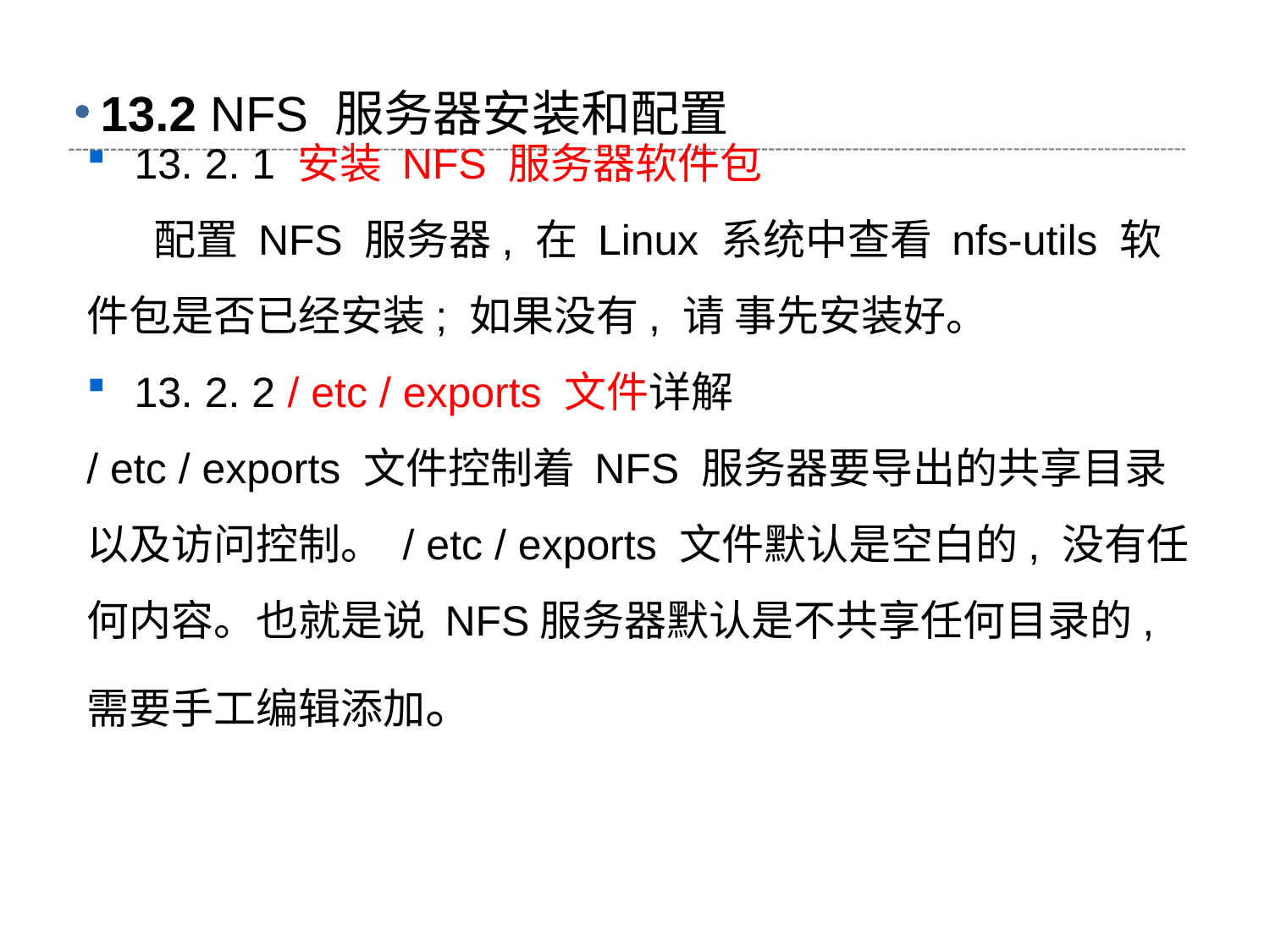

# 13.2 NFS 服务器安装和配置

13. 2. 1 安装 NFS 服务器软件包
      配置 NFS 服务器, 在 Linux 系统中查看 nfs-utils 软件包是否已经安装; 如果没有, 请 事先安装好。
13. 2. 2 / etc / exports 文件详解
/ etc / exports 文件控制着 NFS 服务器要导出的共享目录以及访问控制。 / etc / exports 文件默认是空白的, 没有任何内容。也就是说 NFS服务器默认是不共享任何目录的, 需要手工编辑添加。